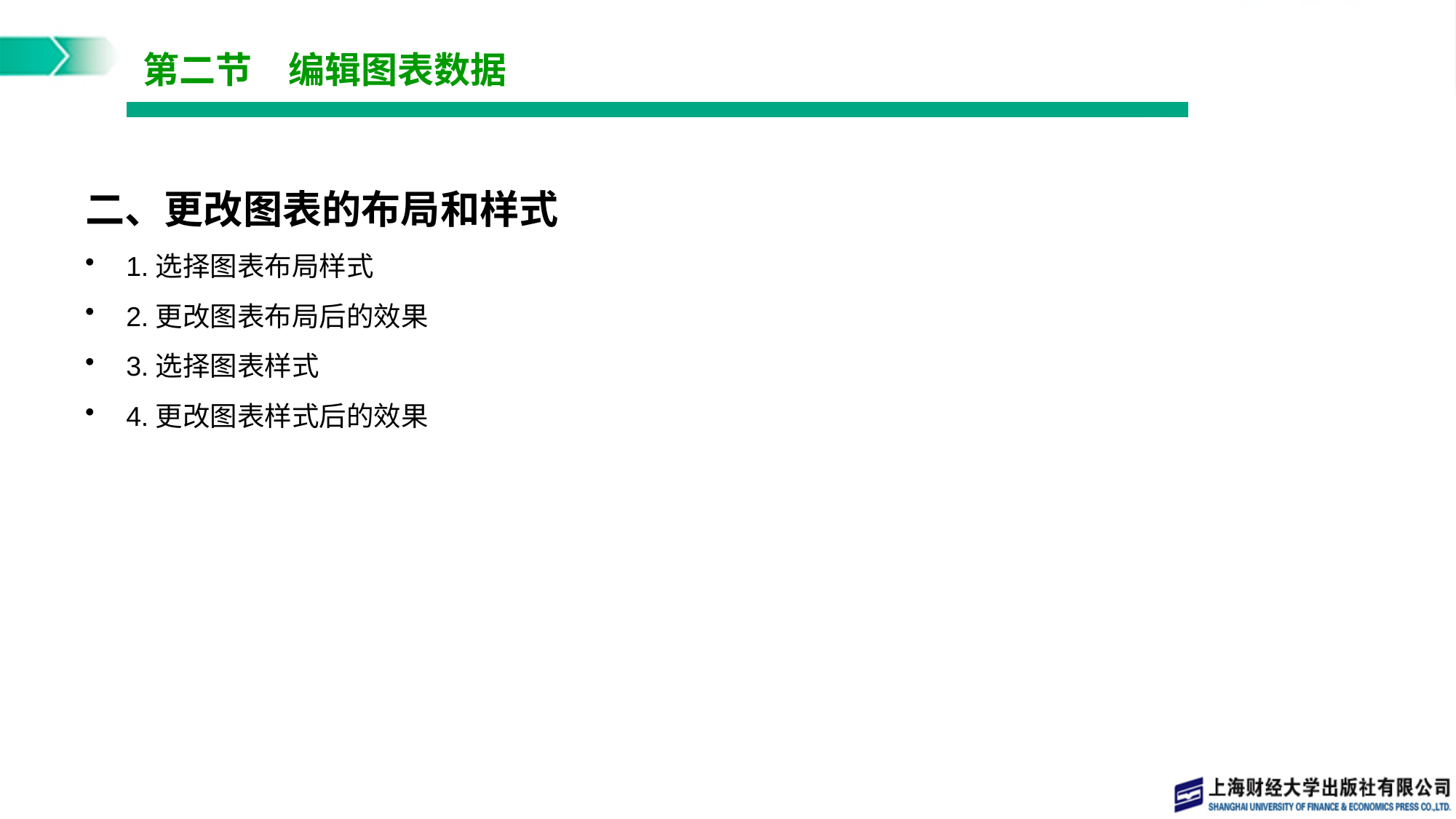

# 第二节　编辑图表数据
二、更改图表的布局和样式
1.选择图表布局样式
2.更改图表布局后的效果
3.选择图表样式
4.更改图表样式后的效果